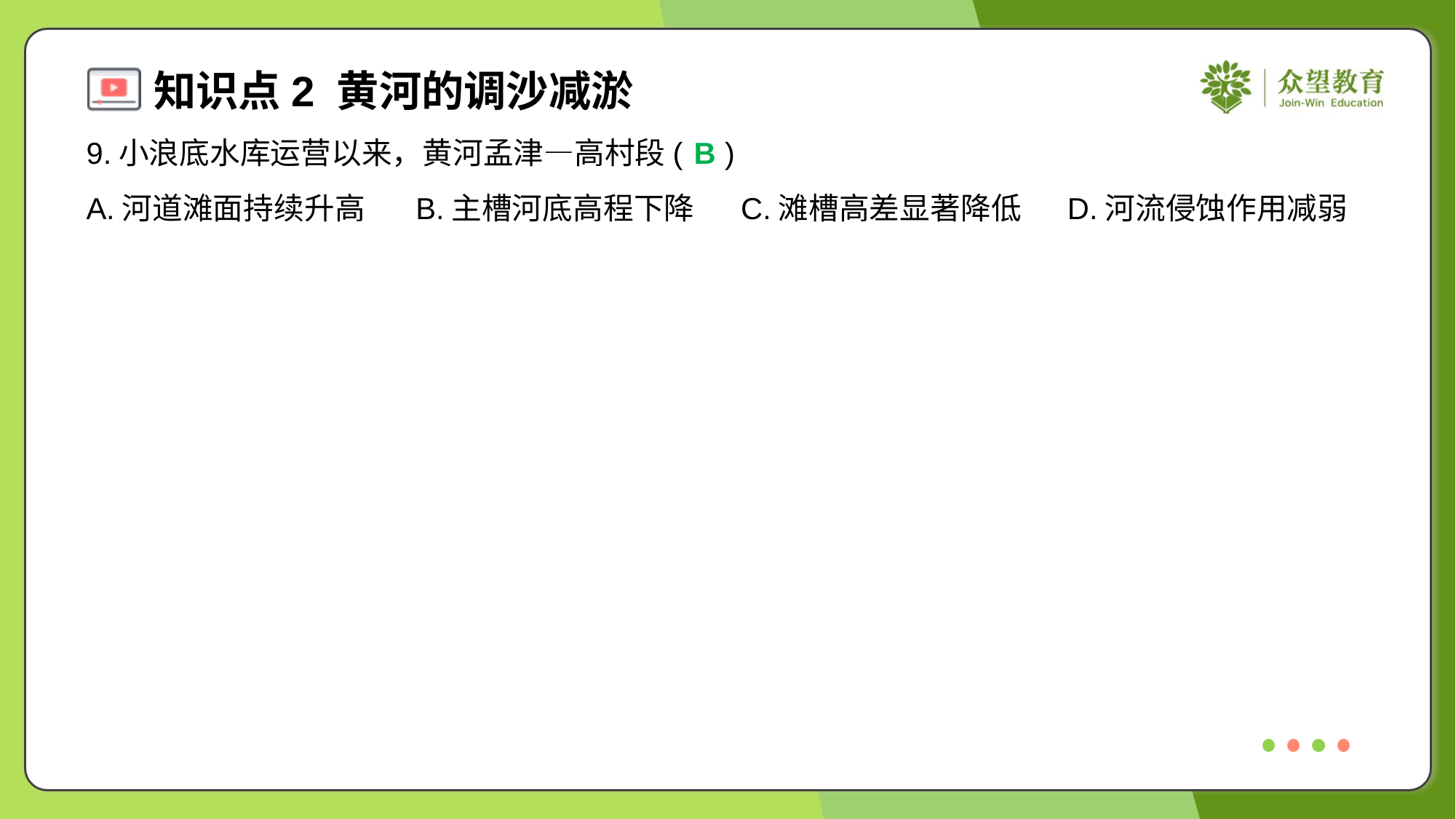

9.小浪底水库运营以来，黄河孟津—高村段(     )
B
A.河道滩面持续升高	B.主槽河底高程下降	C.滩槽高差显著降低	D.河流侵蚀作用减弱